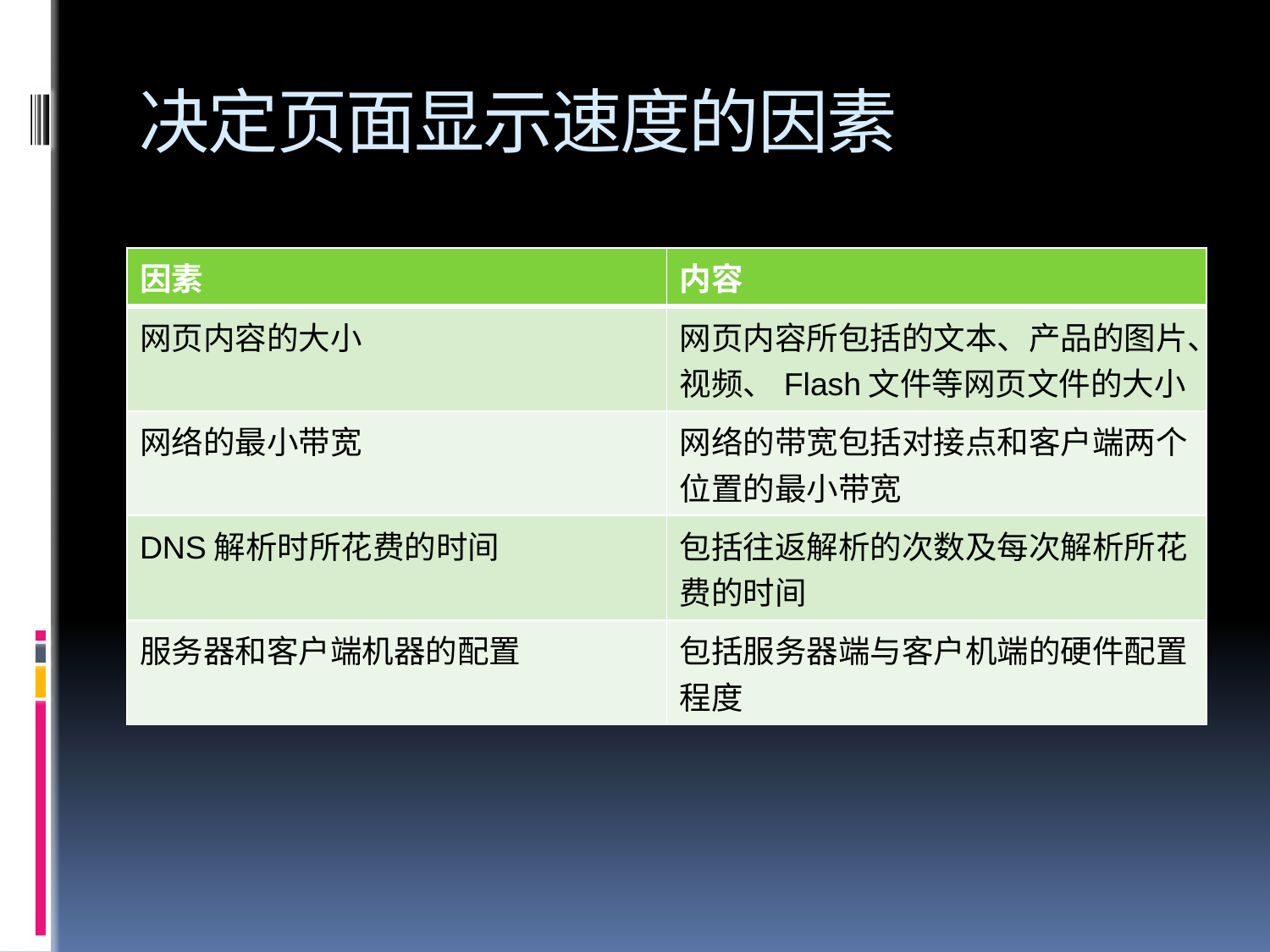

# 决定页面显示速度的因素
| 因素 | 内容 |
| --- | --- |
| 网页内容的大小 | 网页内容所包括的文本、产品的图片、视频、Flash文件等网页文件的大小 |
| 网络的最小带宽 | 网络的带宽包括对接点和客户端两个位置的最小带宽 |
| DNS解析时所花费的时间 | 包括往返解析的次数及每次解析所花费的时间 |
| 服务器和客户端机器的配置 | 包括服务器端与客户机端的硬件配置程度 |